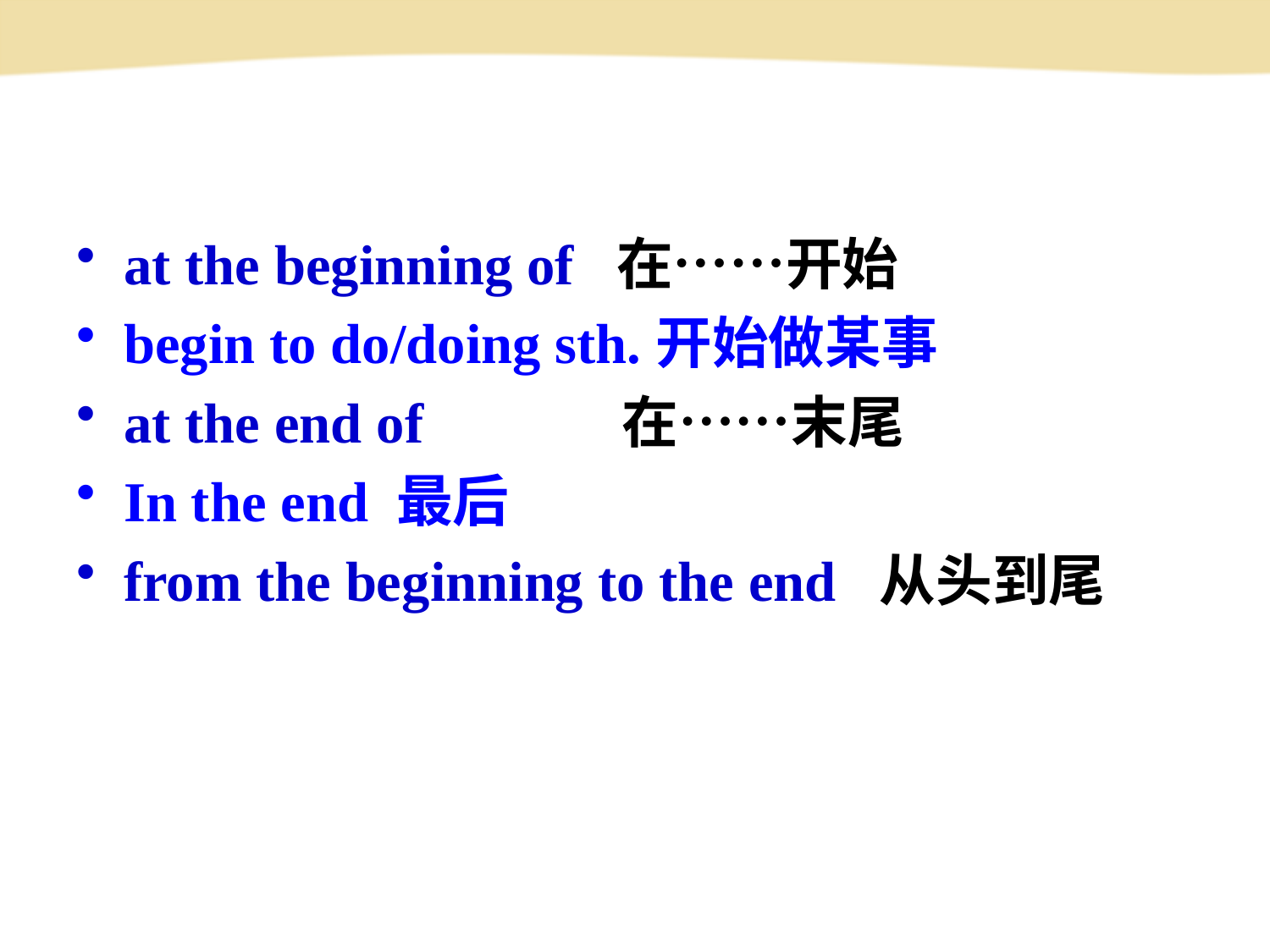

#
at the beginning of  在……开始
begin to do/doing sth.开始做某事
at the end of             在……末尾
In the end 最后
from the beginning to the end  从头到尾